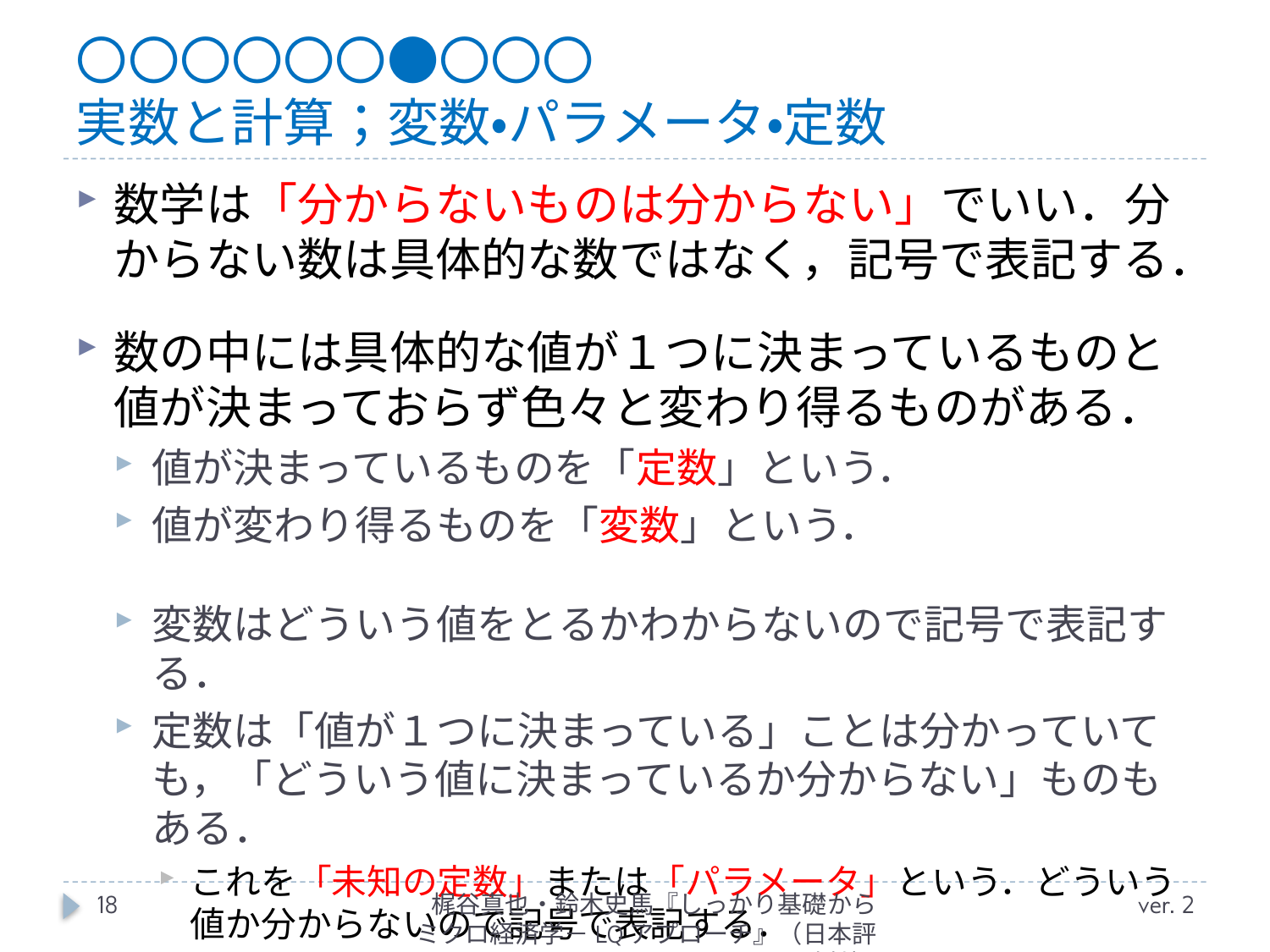

# 〇〇〇〇〇〇●〇〇〇 実数と計算；変数・パラメータ・定数
数学は「分からないものは分からない」でいい．分からない数は具体的な数ではなく，記号で表記する．

数の中には具体的な値が１つに決まっているものと値が決まっておらず色々と変わり得るものがある．
値が決まっているものを「定数」という．
値が変わり得るものを「変数」という．

変数はどういう値をとるかわからないので記号で表記する．
定数は「値が１つに決まっている」ことは分かっていても，「どういう値に決まっているか分からない」ものもある．
これを「未知の定数」または「パラメータ」という．どういう値か分からないので記号で表記する．

18
梶谷真也・鈴木史馬『しっかり基礎からミクロ経済学－LQアプローチ』（日本評論社）
ver. 2